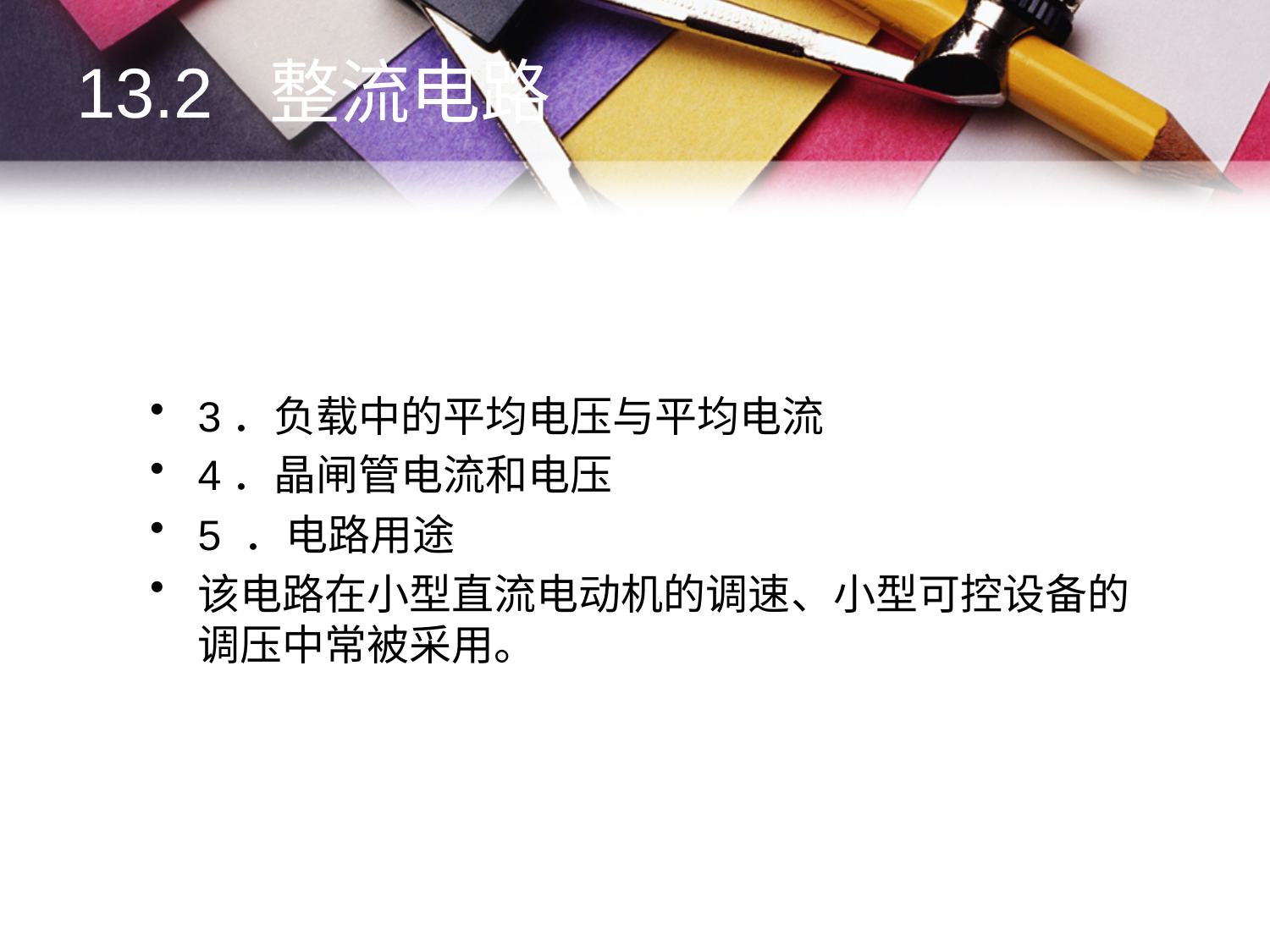

13.2  整流电路
#
3．负载中的平均电压与平均电流
4．晶闸管电流和电压
5 ．电路用途
该电路在小型直流电动机的调速、小型可控设备的调压中常被采用。